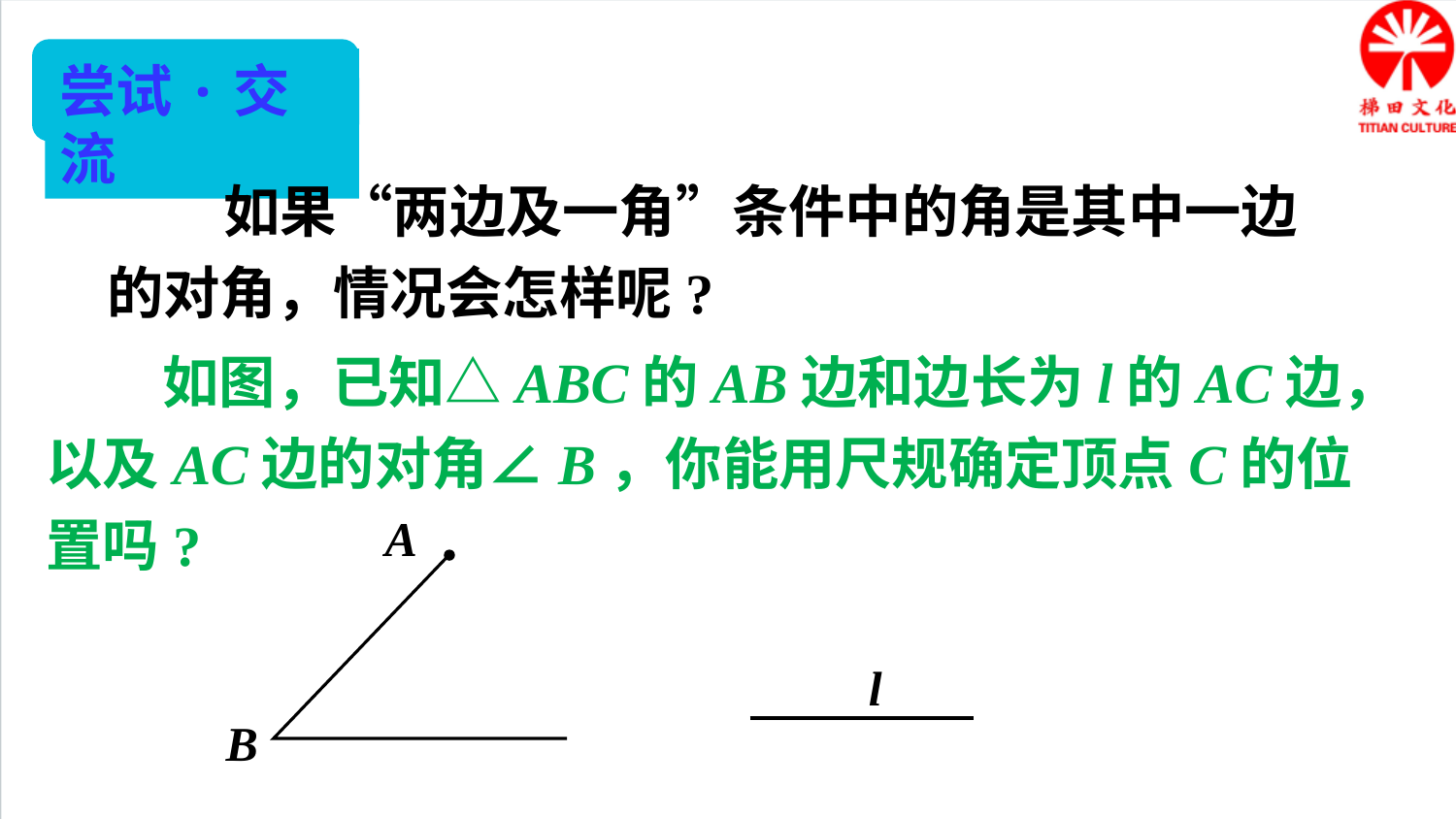

尝试·交流
        如果“两边及一角”条件中的角是其中一边的对角，情况会怎样呢?
        如图，已知△ABC的AB边和边长为l的AC边，以及AC边的对角∠B，你能用尺规确定顶点C的位置吗?
A

B
l